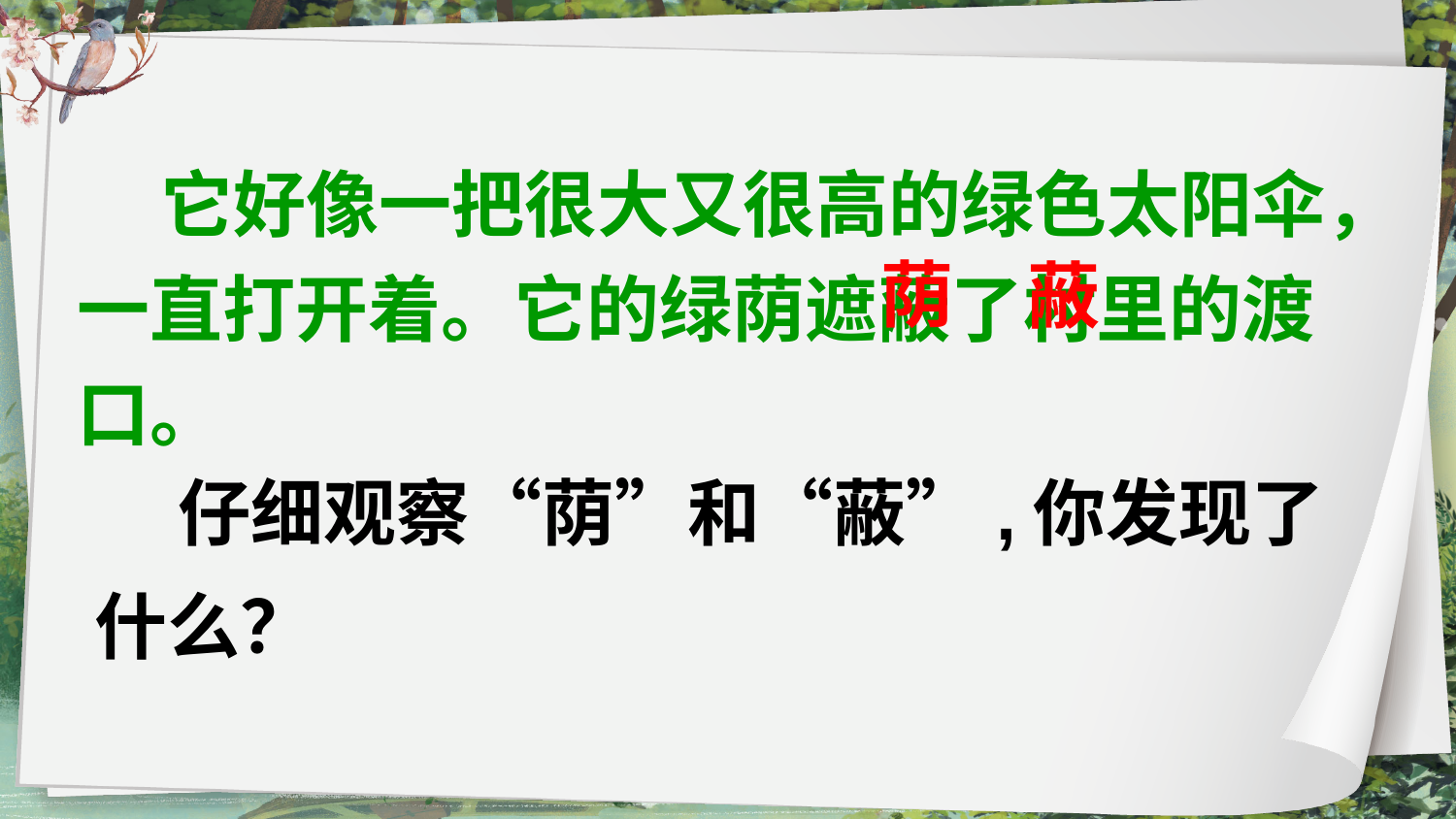

它好像一把很大又很高的绿色太阳伞，一直打开着。它的绿荫遮蔽了村里的渡口。
荫
蔽
    仔细观察“荫”和“蔽”,你发现了什么？